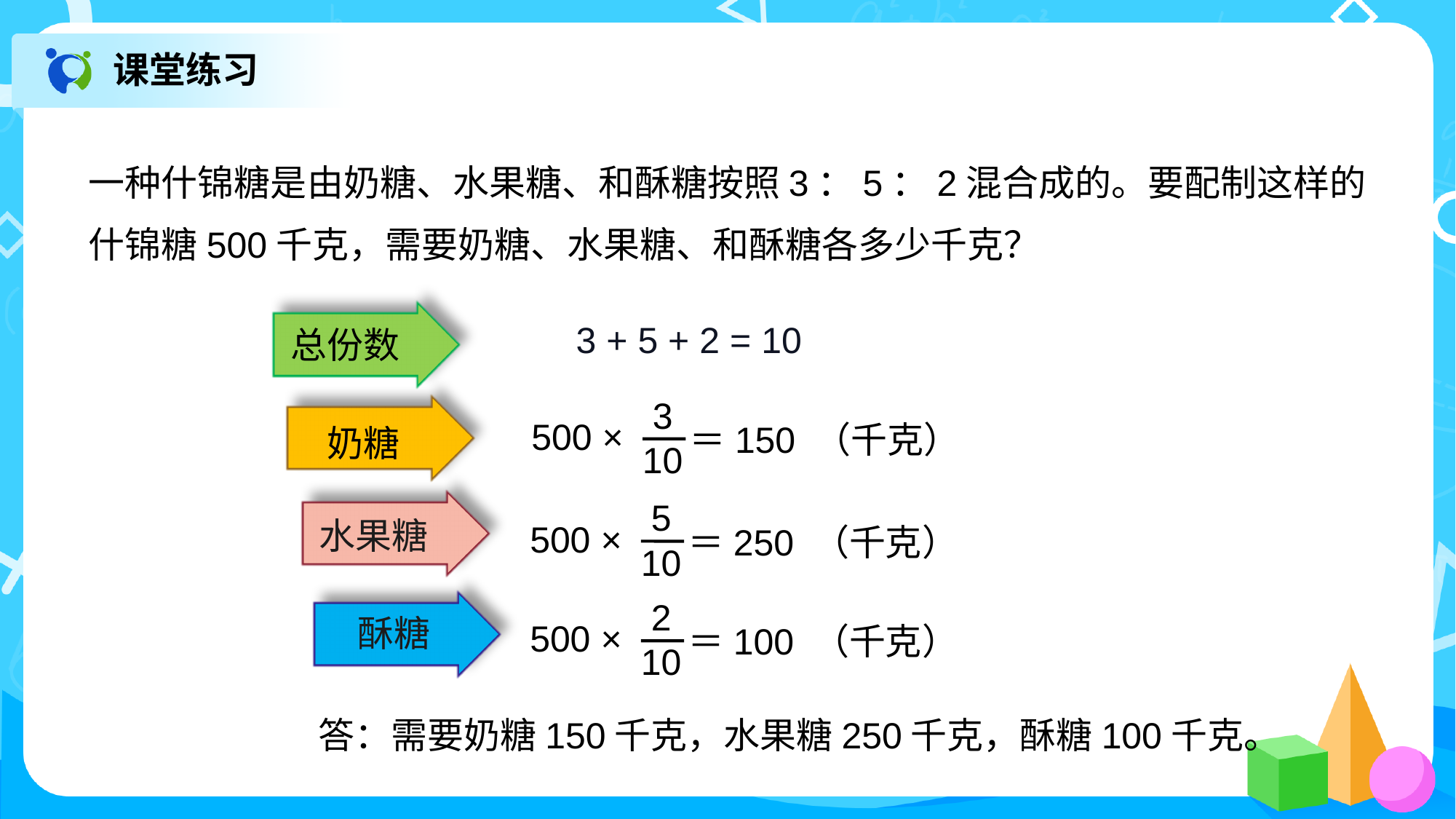

课堂练习
一种什锦糖是由奶糖、水果糖、和酥糖按照3：5：2混合成的。要配制这样的
什锦糖500千克，需要奶糖、水果糖、和酥糖各多少千克？

总份数
3 + 5 + 2 = 10

奶糖
 3
10

500 ×
＝150 （千克）

水果糖
 5
10

500 ×
＝250 （千克）

酥糖
 2
10

500 ×
＝100 （千克）
答：需要奶糖150千克，水果糖250千克，酥糖100千克。